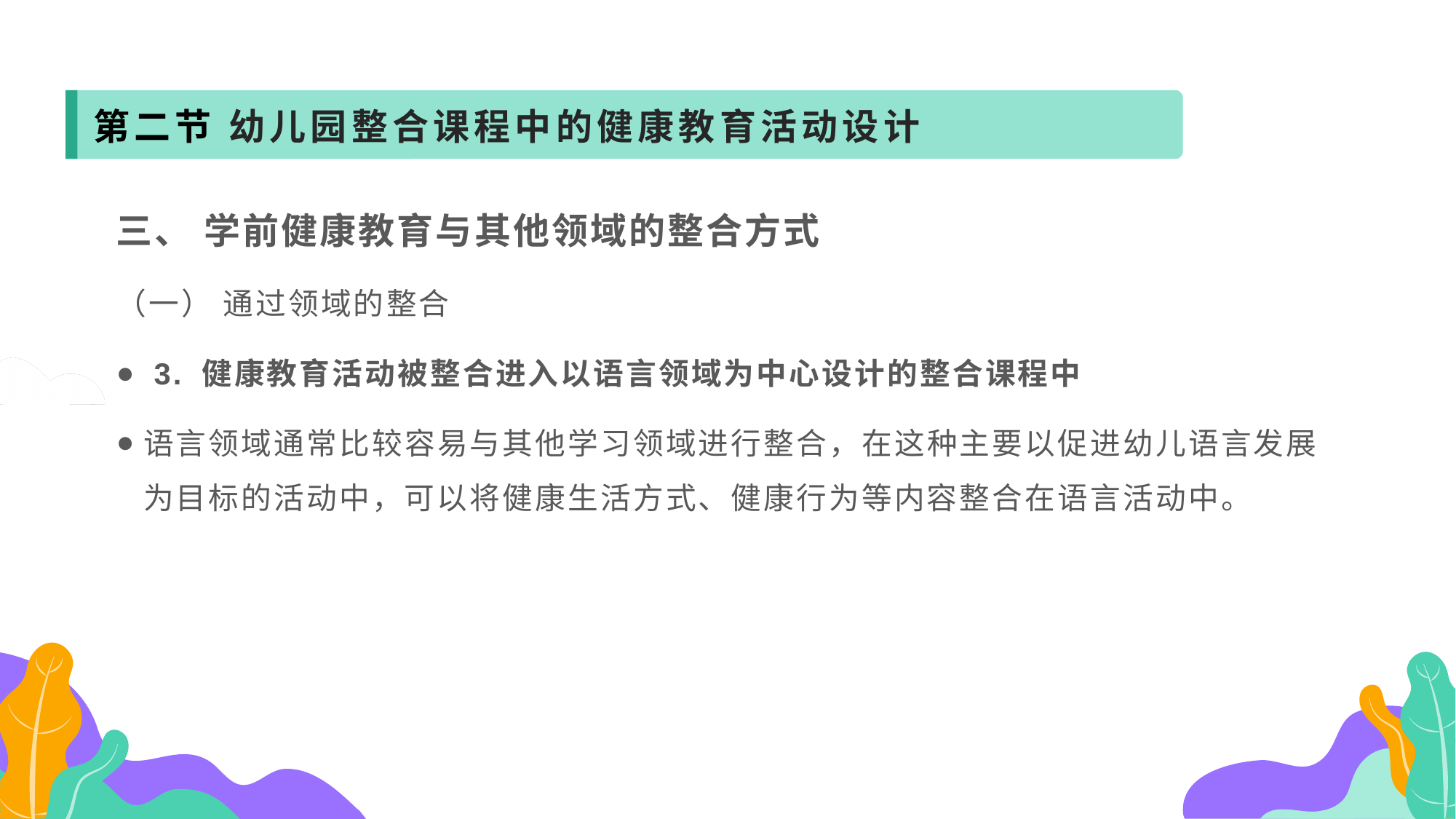

第二节 幼儿园整合课程中的健康教育活动设计
三、 学前健康教育与其他领域的整合方式
（一） 通过领域的整合
 3. 健康教育活动被整合进入以语言领域为中心设计的整合课程中
语言领域通常比较容易与其他学习领域进行整合，在这种主要以促进幼儿语言发展为目标的活动中，可以将健康生活方式、健康行为等内容整合在语言活动中。